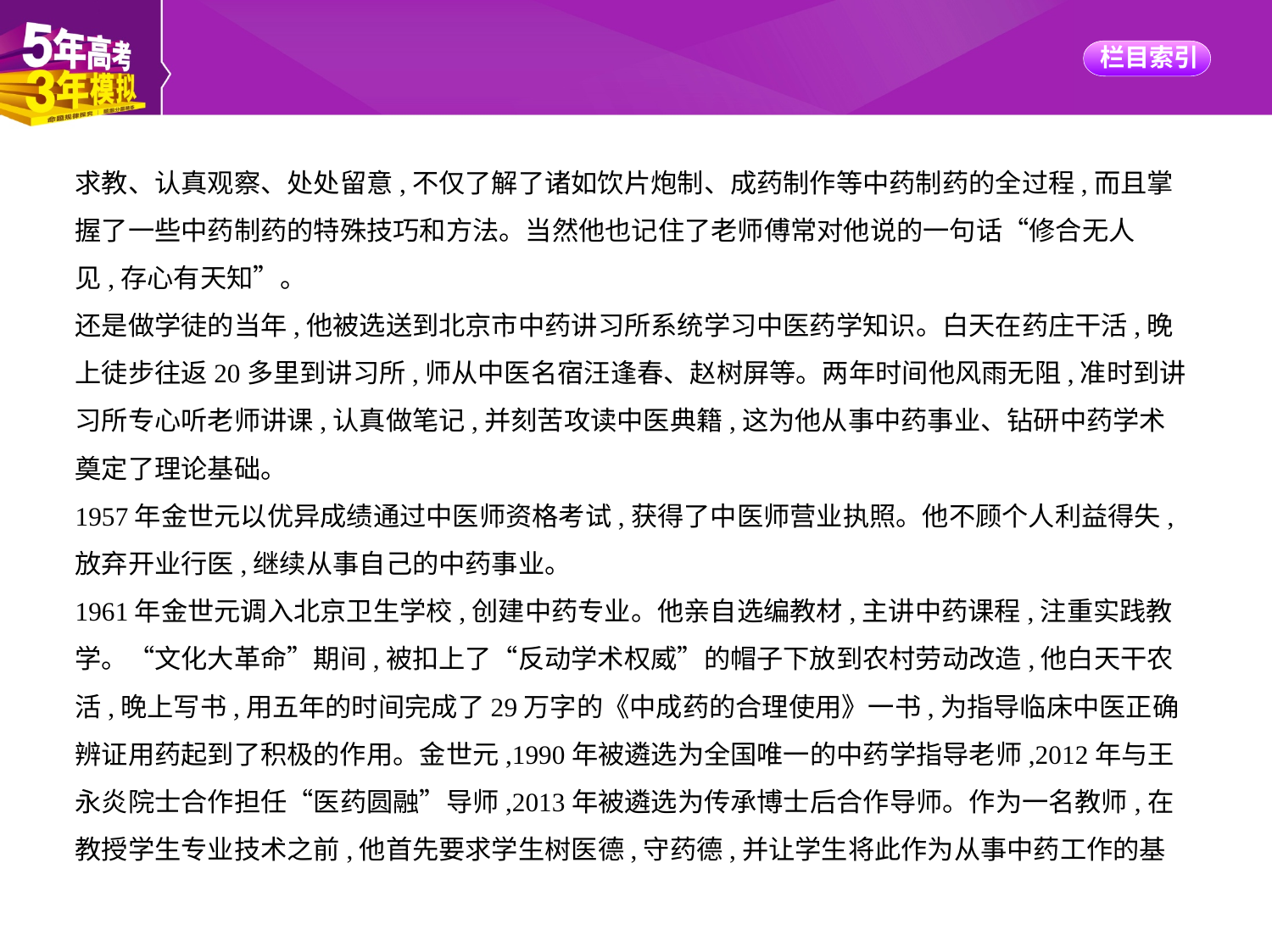

求教、认真观察、处处留意,不仅了解了诸如饮片炮制、成药制作等中药制药的全过程,而且掌
握了一些中药制药的特殊技巧和方法。当然他也记住了老师傅常对他说的一句话“修合无人
见,存心有天知”。
还是做学徒的当年,他被选送到北京市中药讲习所系统学习中医药学知识。白天在药庄干活,晚
上徒步往返20多里到讲习所,师从中医名宿汪逢春、赵树屏等。两年时间他风雨无阻,准时到讲
习所专心听老师讲课,认真做笔记,并刻苦攻读中医典籍,这为他从事中药事业、钻研中药学术
奠定了理论基础。
1957年金世元以优异成绩通过中医师资格考试,获得了中医师营业执照。他不顾个人利益得失,
放弃开业行医,继续从事自己的中药事业。
1961年金世元调入北京卫生学校,创建中药专业。他亲自选编教材,主讲中药课程,注重实践教
学。“文化大革命”期间,被扣上了“反动学术权威”的帽子下放到农村劳动改造,他白天干农
活,晚上写书,用五年的时间完成了29万字的《中成药的合理使用》一书,为指导临床中医正确
辨证用药起到了积极的作用。金世元,1990年被遴选为全国唯一的中药学指导老师,2012年与王
永炎院士合作担任“医药圆融”导师,2013年被遴选为传承博士后合作导师。作为一名教师,在
教授学生专业技术之前,他首先要求学生树医德,守药德,并让学生将此作为从事中药工作的基